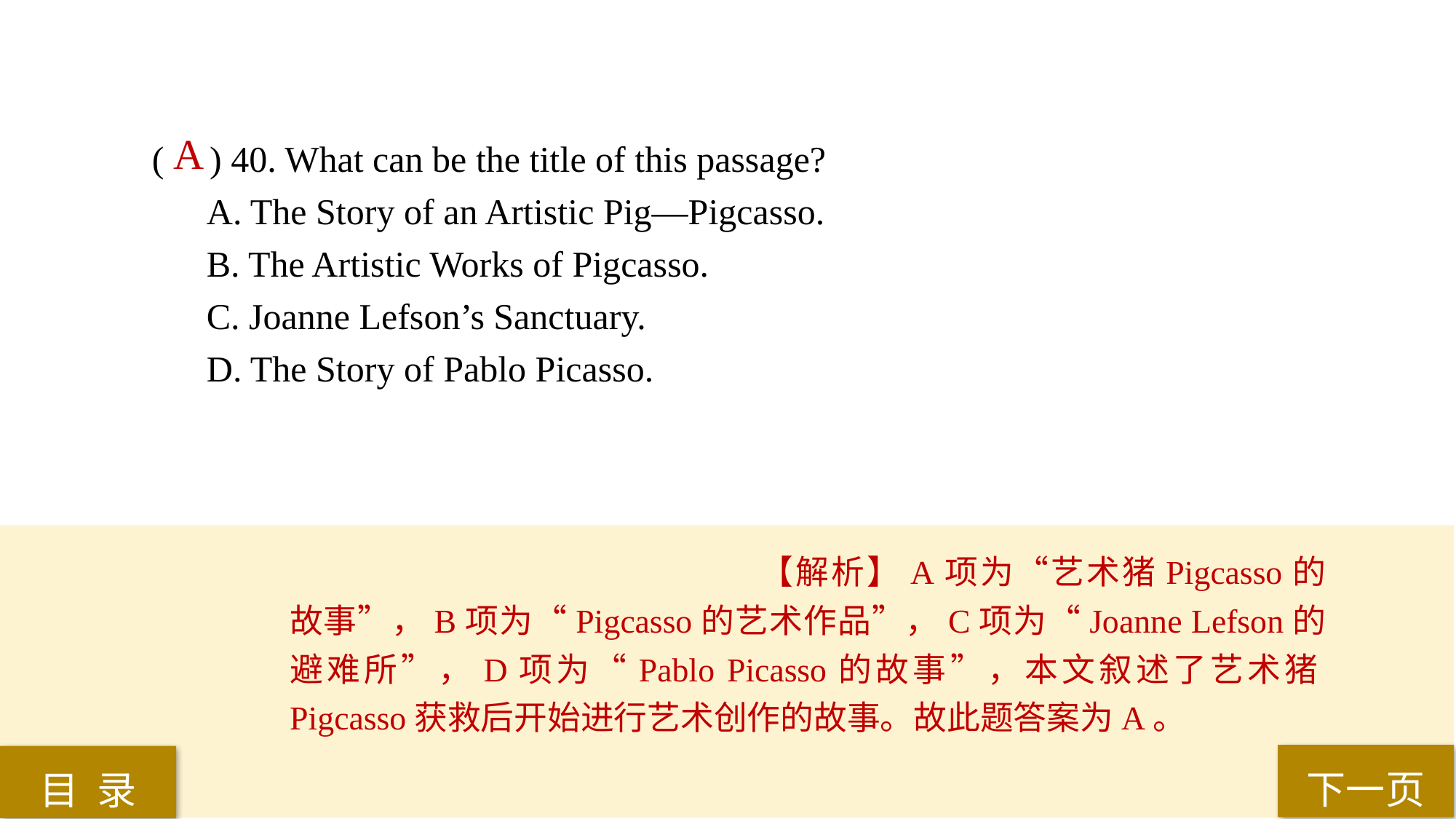

A
(     ) 40. What can be the title of this passage?
A. The Story of an Artistic Pig—Pigcasso.
B. The Artistic Works of Pigcasso.
C. Joanne Lefson’s Sanctuary.
D. The Story of Pablo Picasso.
【解析】A项为“艺术猪Pigcasso的故事”，B项为“Pigcasso的艺术作品”，C项为“Joanne Lefson的避难所”，D项为“Pablo Picasso的故事”，本文叙述了艺术猪Pigcasso获救后开始进行艺术创作的故事。故此题答案为A。